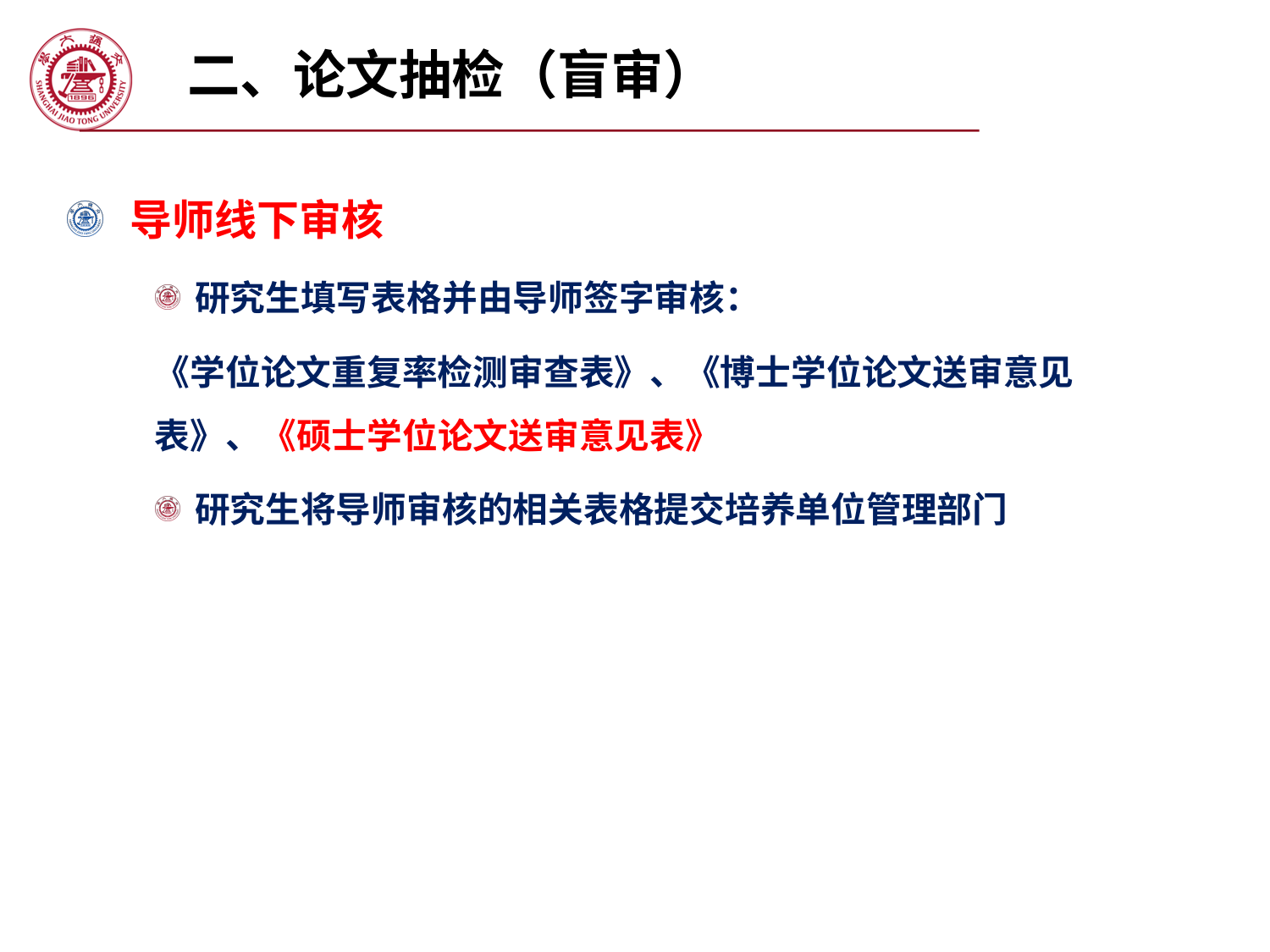

二、论文抽检（盲审）
导师线下审核
研究生填写表格并由导师签字审核：
《学位论文重复率检测审查表》、《博士学位论文送审意见表》、《硕士学位论文送审意见表》
研究生将导师审核的相关表格提交培养单位管理部门